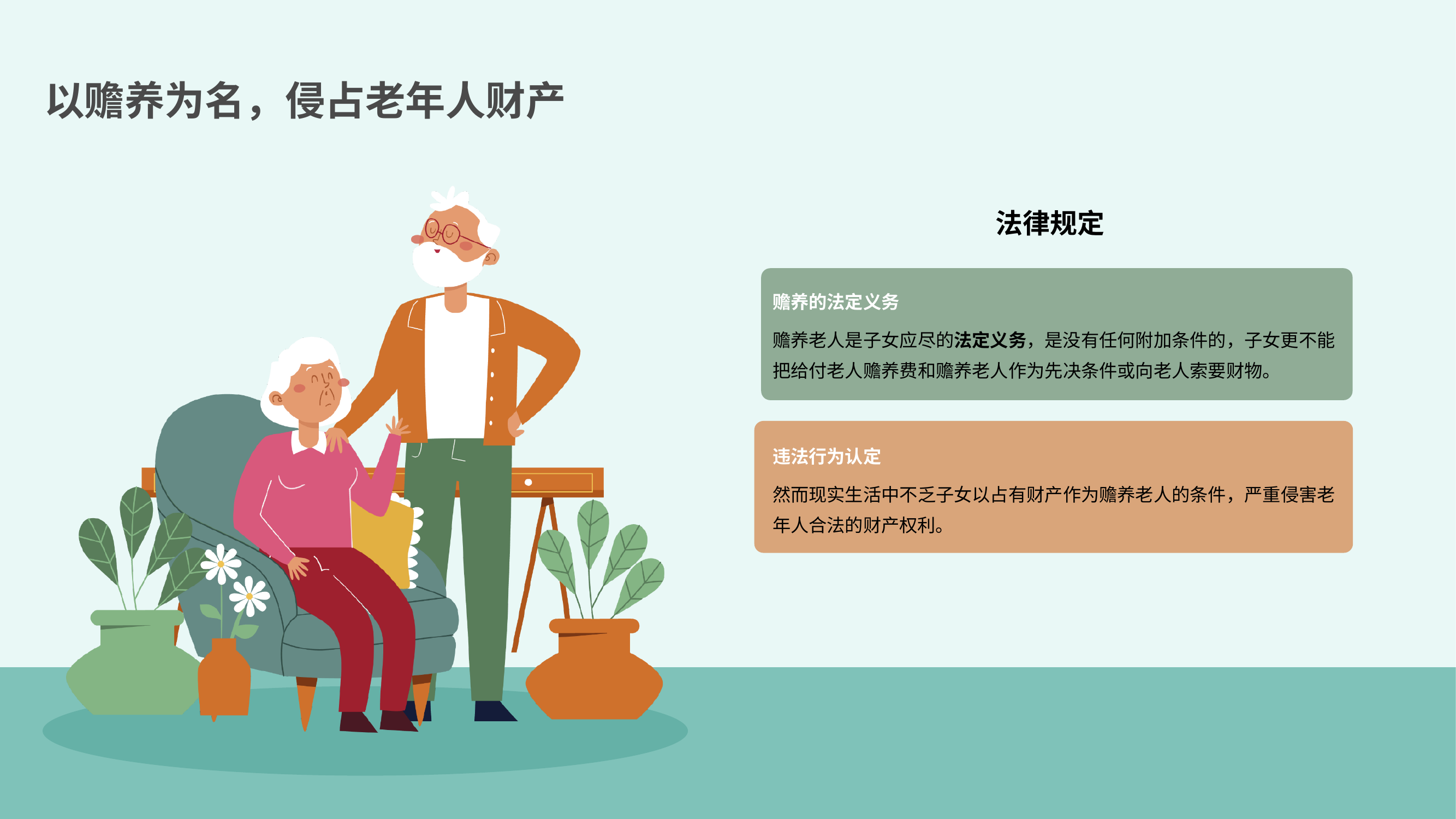

以赡养为名，侵占老年人财产
法律规定

赡养的法定义务
赡养老人是子女应尽的法定义务，是没有任何附加条件的，子女更不能把给付老人赡养费和赡养老人作为先决条件或向老人索要财物。

违法行为认定
然而现实生活中不乏子女以占有财产作为赡养老人的条件，严重侵害老年人合法的财产权利。